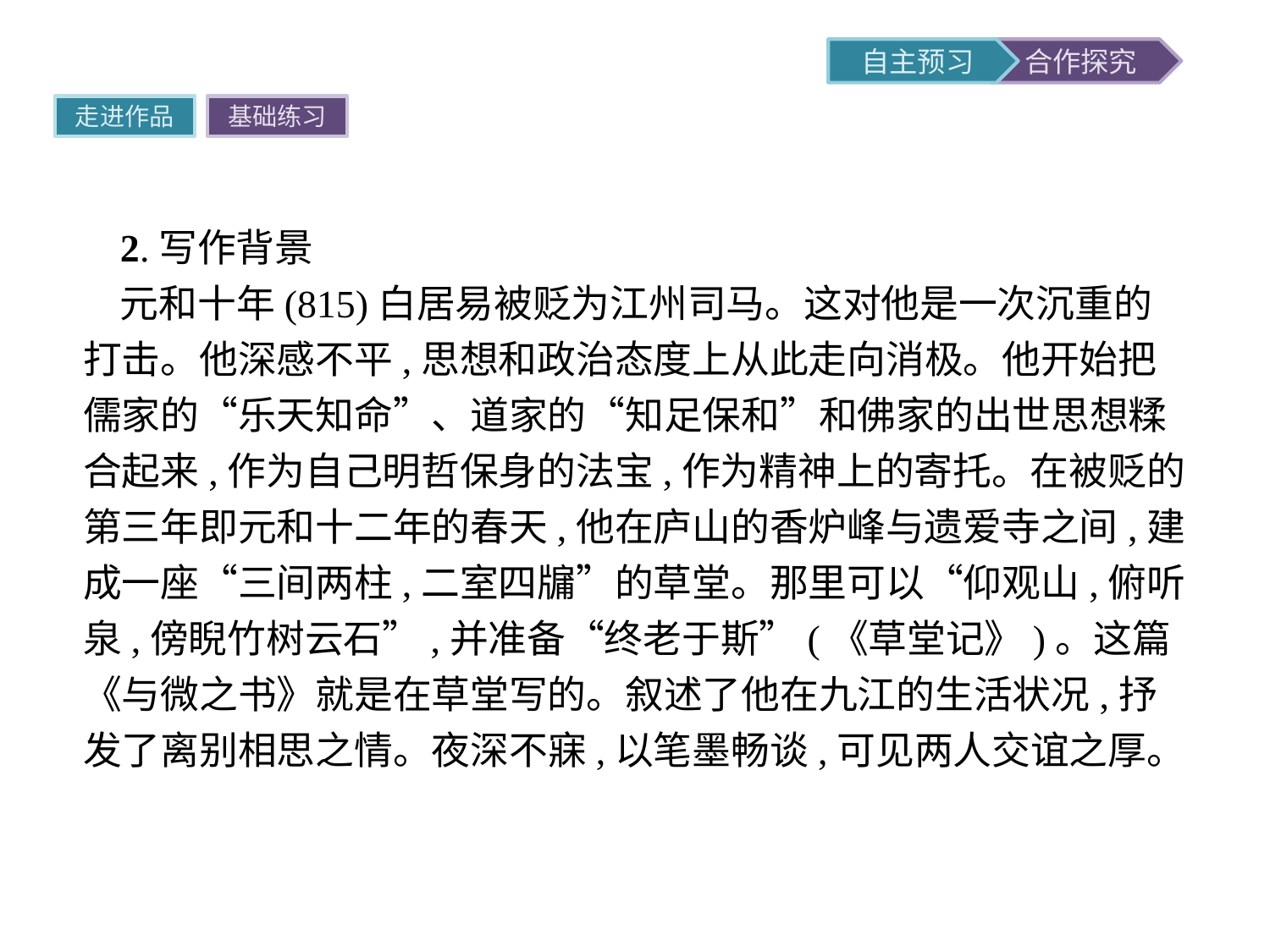

走进作品
基础练习
2.写作背景
元和十年(815)白居易被贬为江州司马。这对他是一次沉重的打击。他深感不平,思想和政治态度上从此走向消极。他开始把儒家的“乐天知命”、道家的“知足保和”和佛家的出世思想糅合起来,作为自己明哲保身的法宝,作为精神上的寄托。在被贬的第三年即元和十二年的春天,他在庐山的香炉峰与遗爱寺之间,建成一座“三间两柱,二室四牖”的草堂。那里可以“仰观山,俯听泉,傍睨竹树云石”,并准备“终老于斯”(《草堂记》)。这篇《与微之书》就是在草堂写的。叙述了他在九江的生活状况,抒发了离别相思之情。夜深不寐,以笔墨畅谈,可见两人交谊之厚。